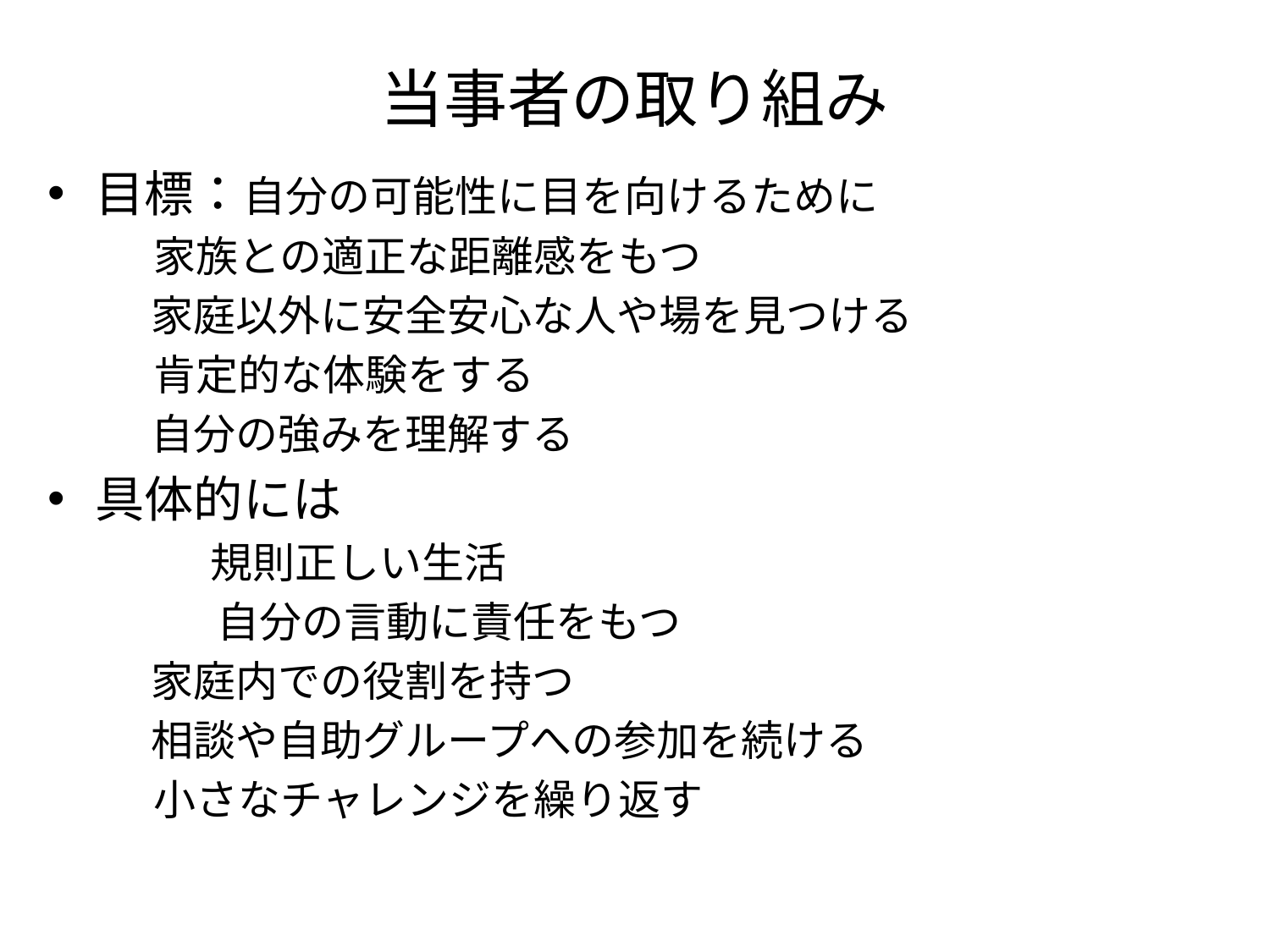

# 当事者の取り組み
目標：自分の可能性に目を向けるために
　家族との適正な距離感をもつ
	家庭以外に安全安心な人や場を見つける
　肯定的な体験をする
	自分の強みを理解する
具体的には
	　規則正しい生活
	　自分の言動に責任をもつ
	家庭内での役割を持つ
	相談や自助グループへの参加を続ける
　小さなチャレンジを繰り返す